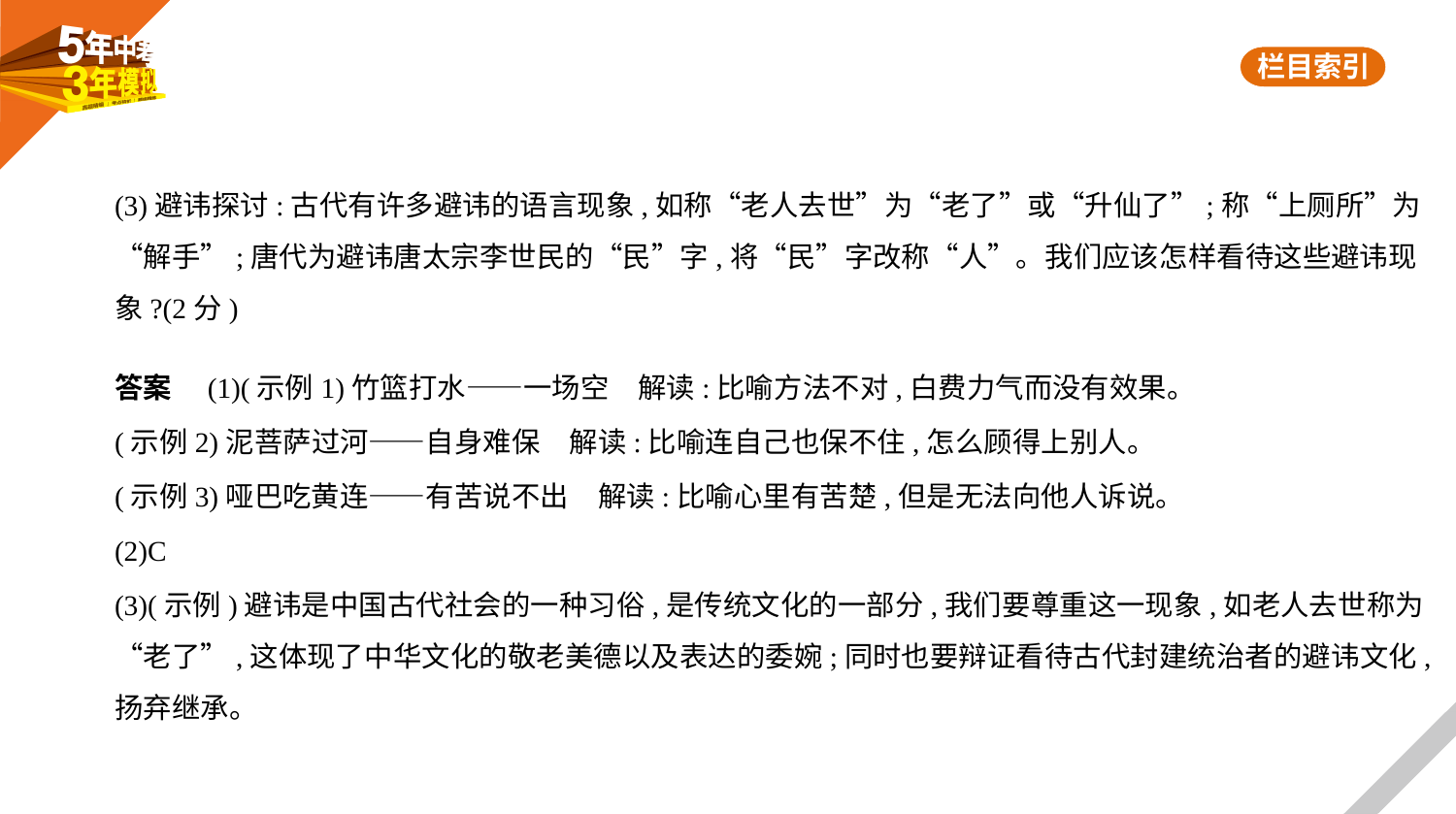

(3)避讳探讨:古代有许多避讳的语言现象,如称“老人去世”为“老了”或“升仙了”;称“上厕所”为
“解手”;唐代为避讳唐太宗李世民的“民”字,将“民”字改称“人”。我们应该怎样看待这些避讳现
象?(2分)
答案　(1)(示例1)竹篮打水——一场空　解读:比喻方法不对,白费力气而没有效果。
(示例2)泥菩萨过河——自身难保　解读:比喻连自己也保不住,怎么顾得上别人。
(示例3)哑巴吃黄连——有苦说不出　解读:比喻心里有苦楚,但是无法向他人诉说。
(2)C
(3)(示例)避讳是中国古代社会的一种习俗,是传统文化的一部分,我们要尊重这一现象,如老人去世称为
“老了”,这体现了中华文化的敬老美德以及表达的委婉;同时也要辩证看待古代封建统治者的避讳文化,
扬弃继承。